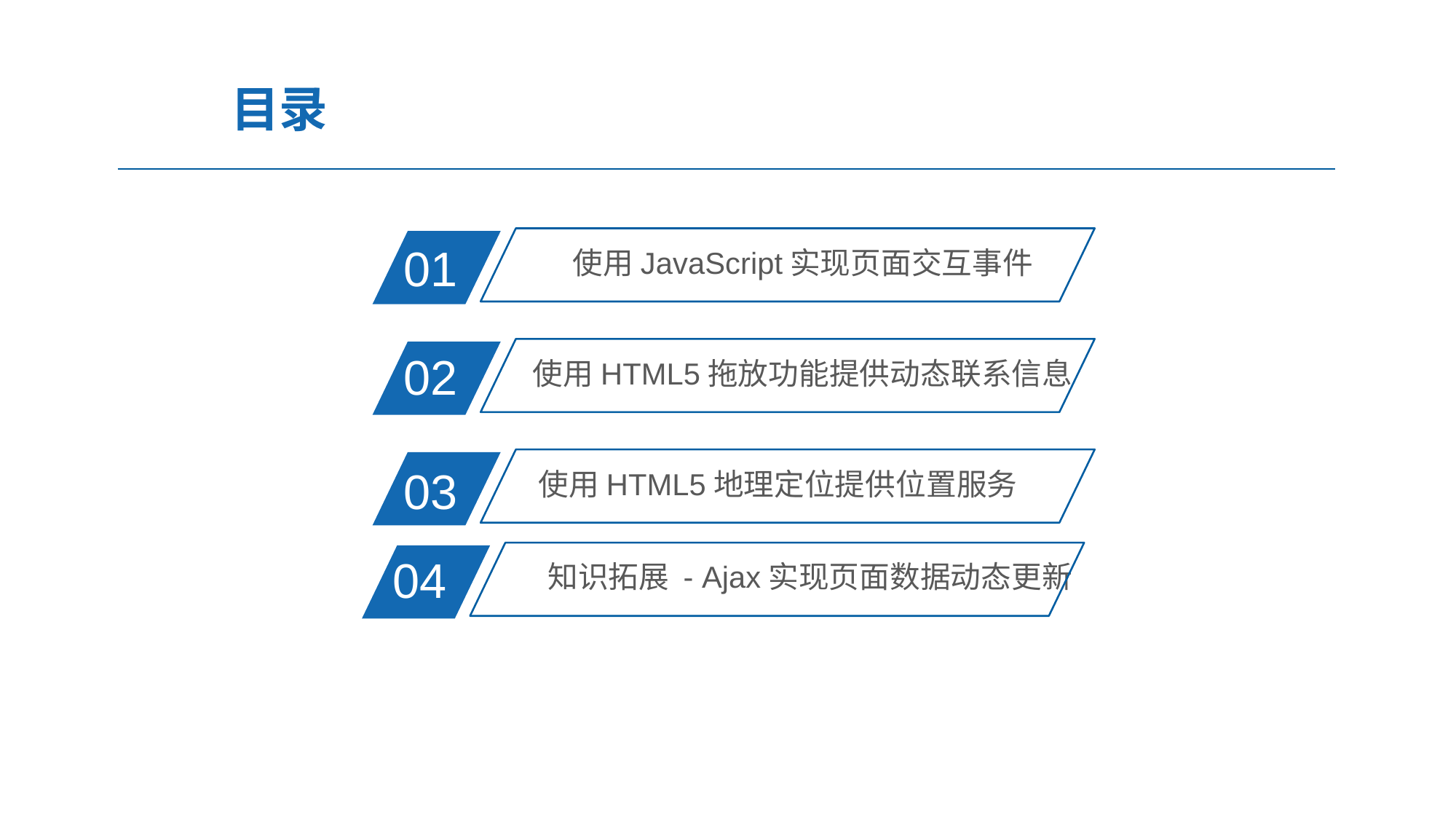

目录

使用JavaScript实现页面交互事件

01

使用HTML5拖放功能提供动态联系信息
02

使用HTML5地理定位提供位置服务

03

知识拓展 - Ajax实现页面数据动态更新
04